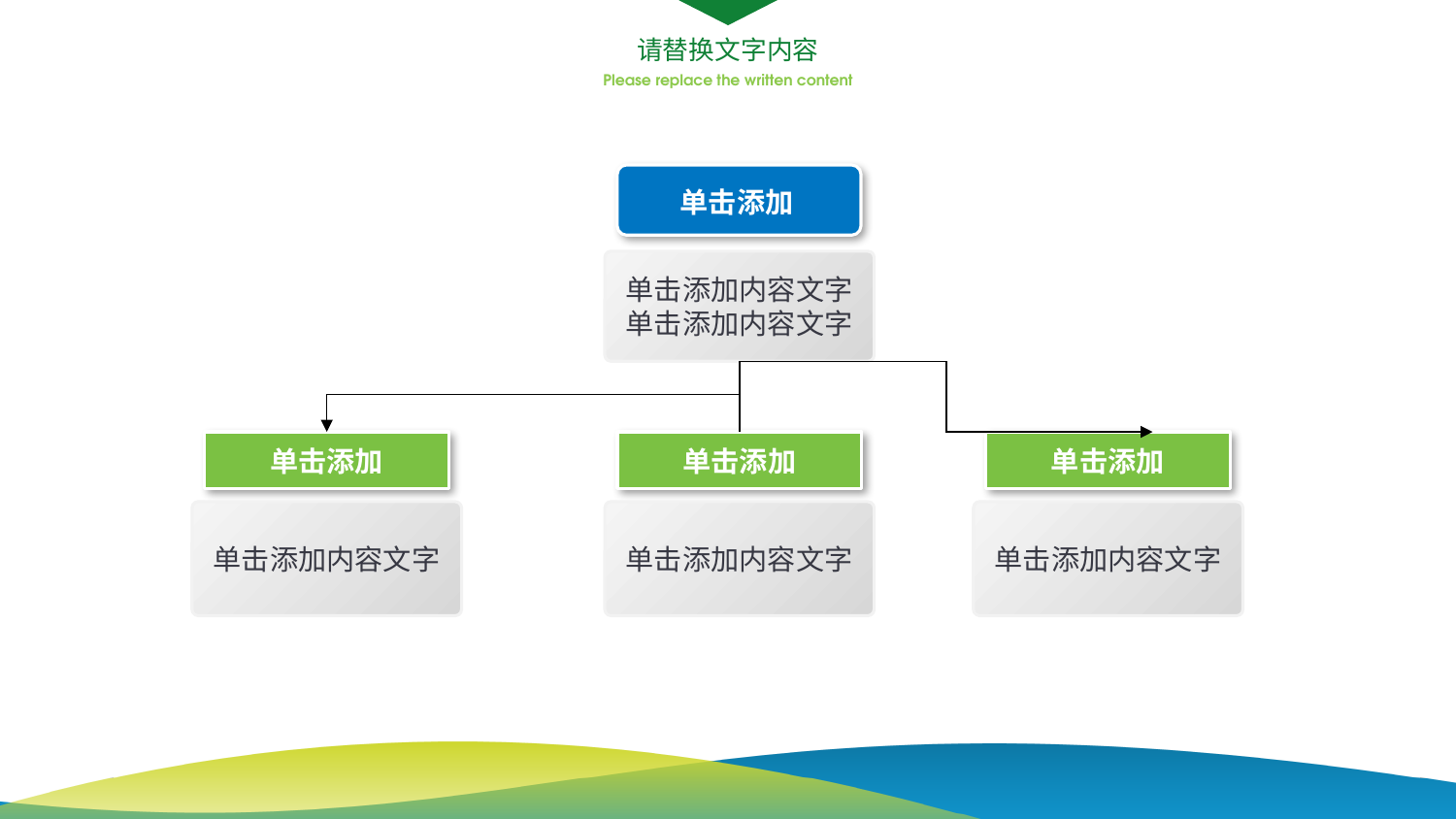

单击添加
单击添加内容文字
单击添加内容文字

单击添加
单击添加
单击添加
单击添加内容文字
单击添加内容文字
单击添加内容文字